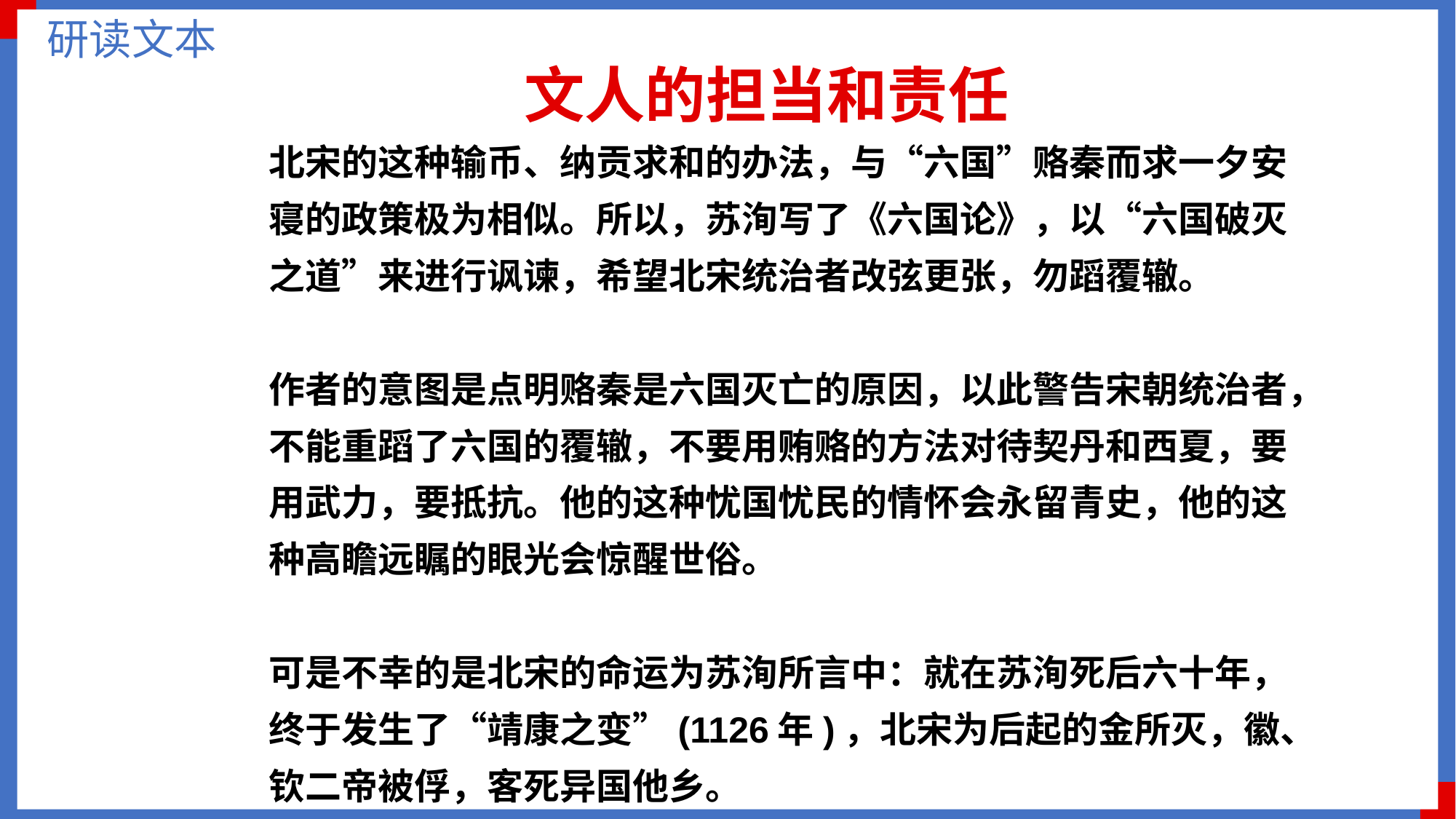

研读文本
文人的担当和责任
北宋的这种输币、纳贡求和的办法，与“六国”赂秦而求一夕安寝的政策极为相似。所以，苏洵写了《六国论》，以“六国破灭之道”来进行讽谏，希望北宋统治者改弦更张，勿蹈覆辙。

作者的意图是点明赂秦是六国灭亡的原因，以此警告宋朝统治者，不能重蹈了六国的覆辙，不要用贿赂的方法对待契丹和西夏，要用武力，要抵抗。他的这种忧国忧民的情怀会永留青史，他的这种高瞻远瞩的眼光会惊醒世俗。

可是不幸的是北宋的命运为苏洵所言中：就在苏洵死后六十年，终于发生了“靖康之变”(1126年)，北宋为后起的金所灭，徽、钦二帝被俘，客死异国他乡。